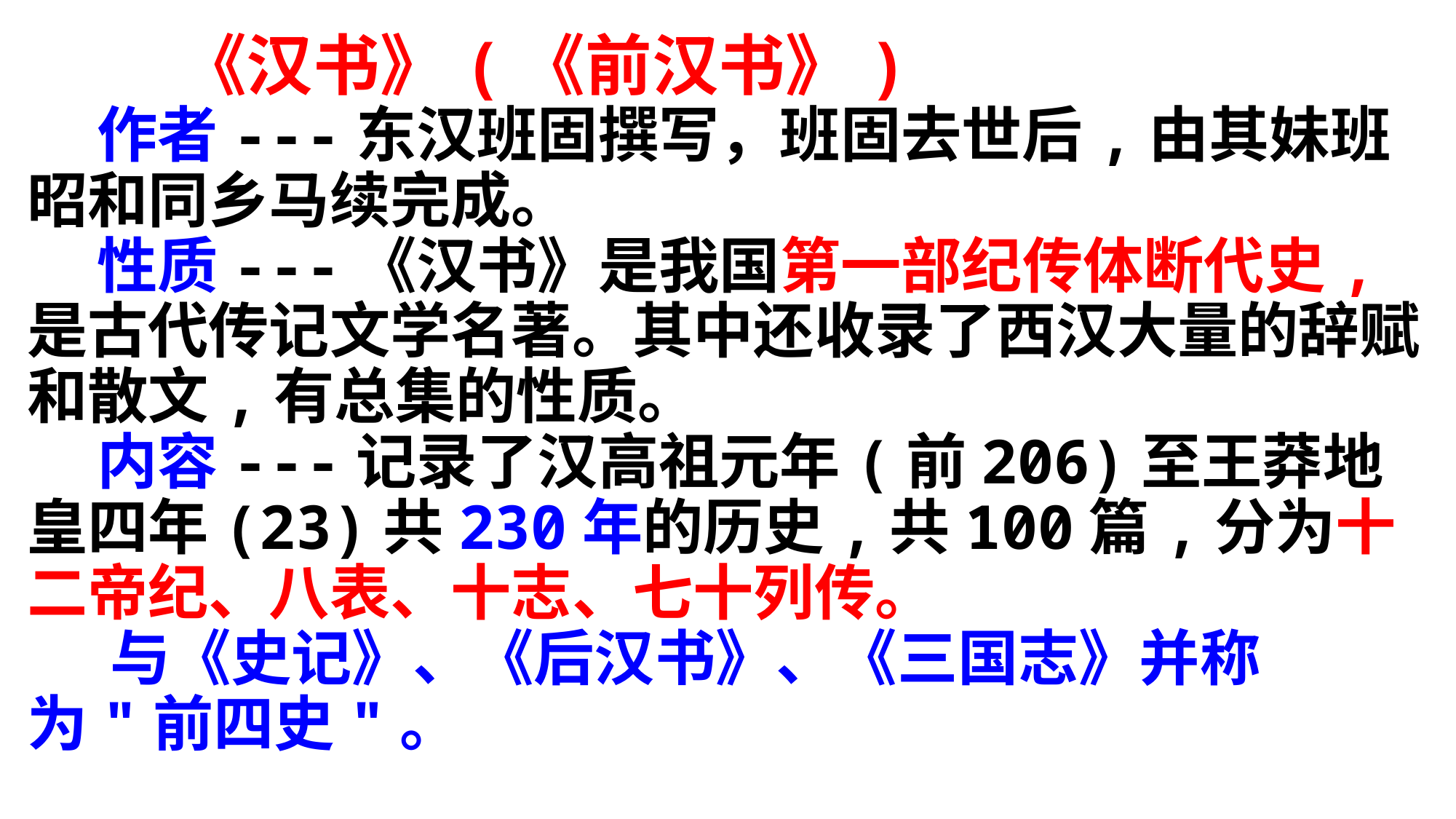

《汉书》(《前汉书》)
    作者---东汉班固撰写，班固去世后,由其妹班昭和同乡马续完成。
    性质---《汉书》是我国第一部纪传体断代史,是古代传记文学名著。其中还收录了西汉大量的辞赋和散文,有总集的性质。
    内容---记录了汉高祖元年(前206)至王莽地皇四年(23)共230年的历史,共100篇,分为十二帝纪、八表、十志、七十列传。
     与《史记》、《后汉书》、《三国志》并称为"前四史"。